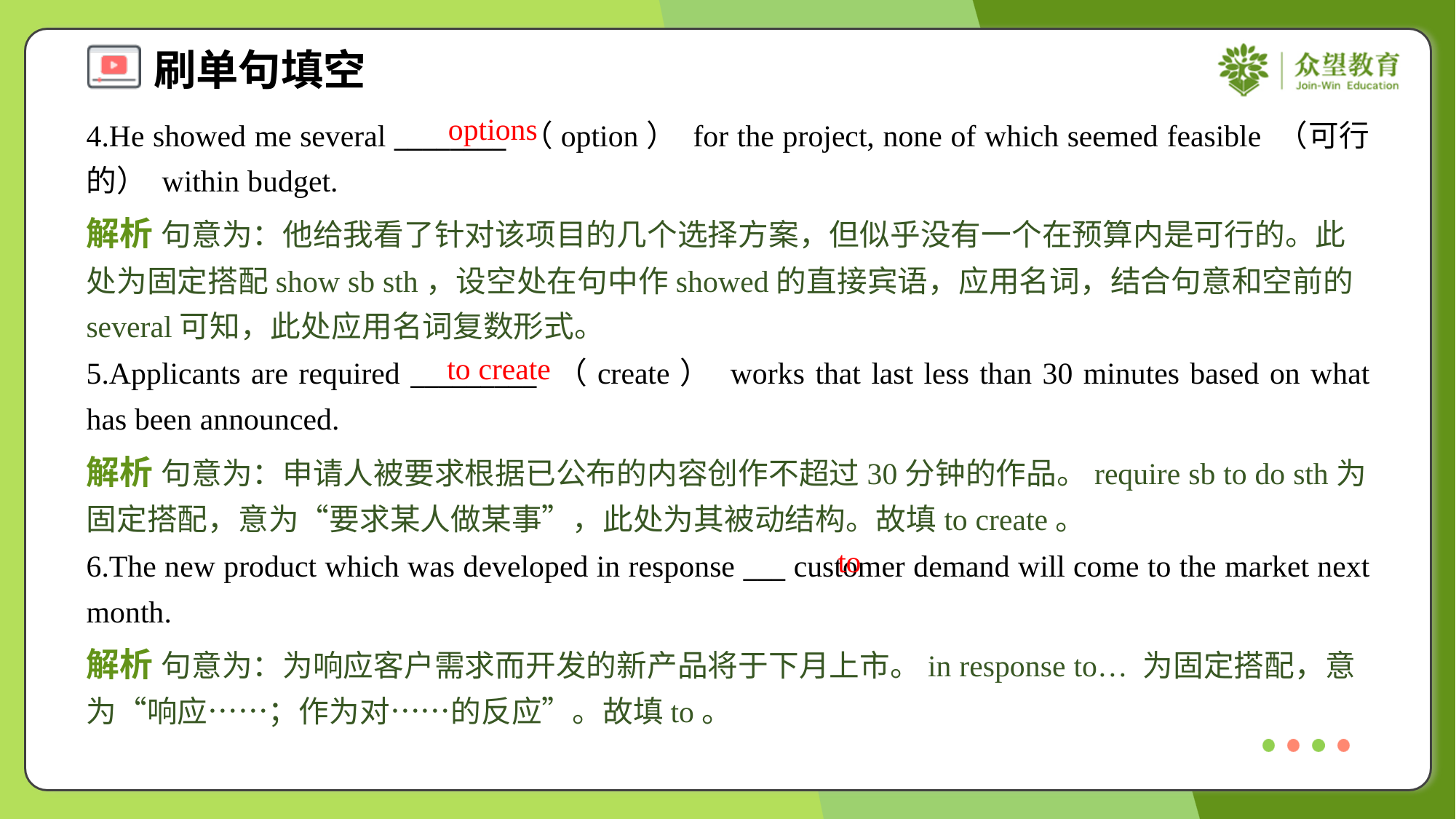

options
4.He showed me several ________ （option） for the project, none of which seemed feasible （可行的） within budget.
解析 句意为：他给我看了针对该项目的几个选择方案，但似乎没有一个在预算内是可行的。此处为固定搭配show sb sth，设空处在句中作showed的直接宾语，应用名词，结合句意和空前的several可知，此处应用名词复数形式。
to create
5.Applicants are required _________ （create） works that last less than 30 minutes based on what has been announced.
解析 句意为：申请人被要求根据已公布的内容创作不超过30分钟的作品。require sb to do sth为固定搭配，意为“要求某人做某事”，此处为其被动结构。故填to create。
to
6.The new product which was developed in response ___ customer demand will come to the market next month.
解析 句意为：为响应客户需求而开发的新产品将于下月上市。in response to… 为固定搭配，意为“响应……；作为对……的反应”。故填to。